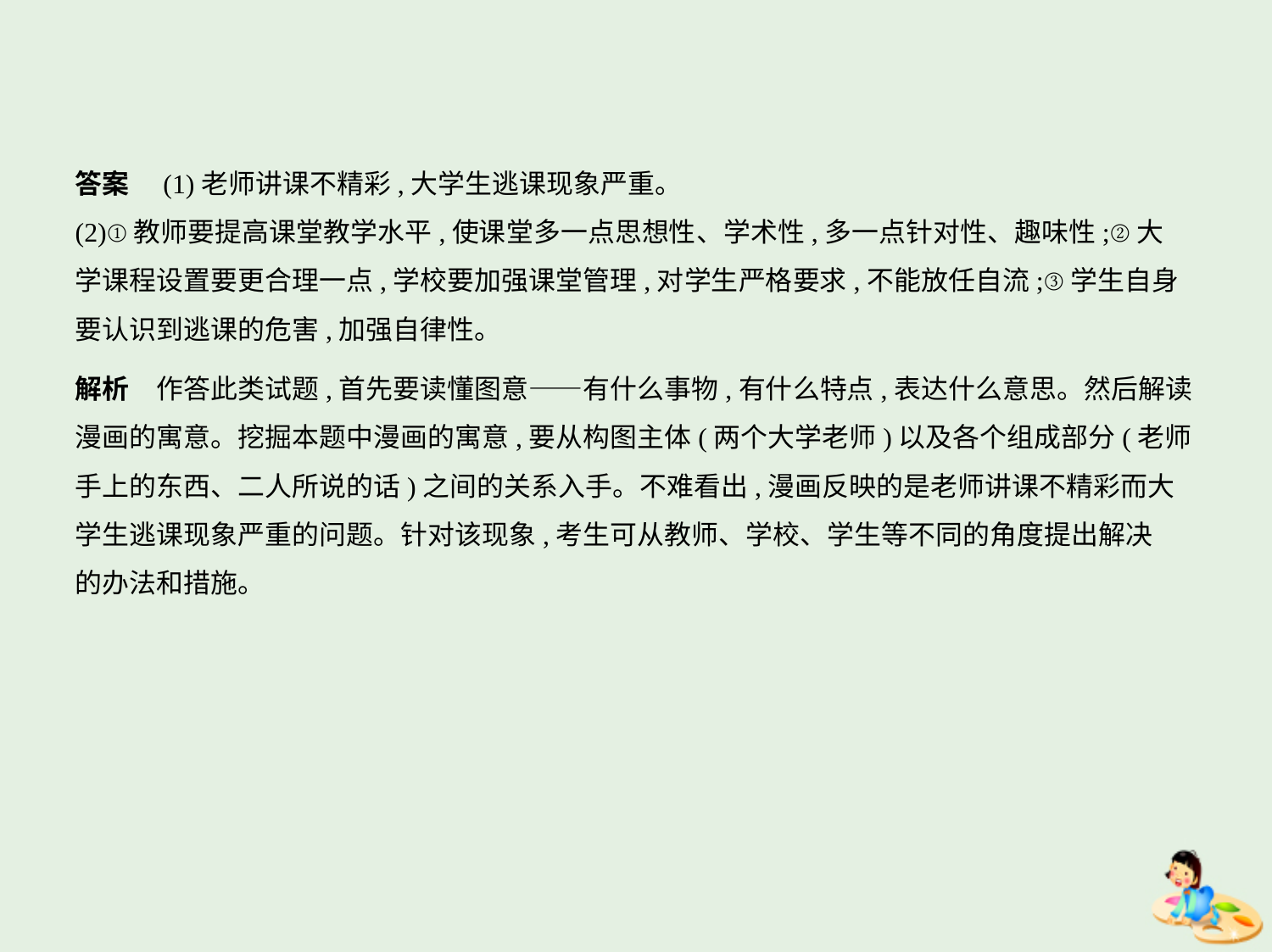

答案　(1)老师讲课不精彩,大学生逃课现象严重。
(2)①教师要提高课堂教学水平,使课堂多一点思想性、学术性,多一点针对性、趣味性;②大
学课程设置要更合理一点,学校要加强课堂管理,对学生严格要求,不能放任自流;③学生自身
要认识到逃课的危害,加强自律性。
解析　作答此类试题,首先要读懂图意——有什么事物,有什么特点,表达什么意思。然后解读
漫画的寓意。挖掘本题中漫画的寓意,要从构图主体(两个大学老师)以及各个组成部分(老师
手上的东西、二人所说的话)之间的关系入手。不难看出,漫画反映的是老师讲课不精彩而大
学生逃课现象严重的问题。针对该现象,考生可从教师、学校、学生等不同的角度提出解决
的办法和措施。